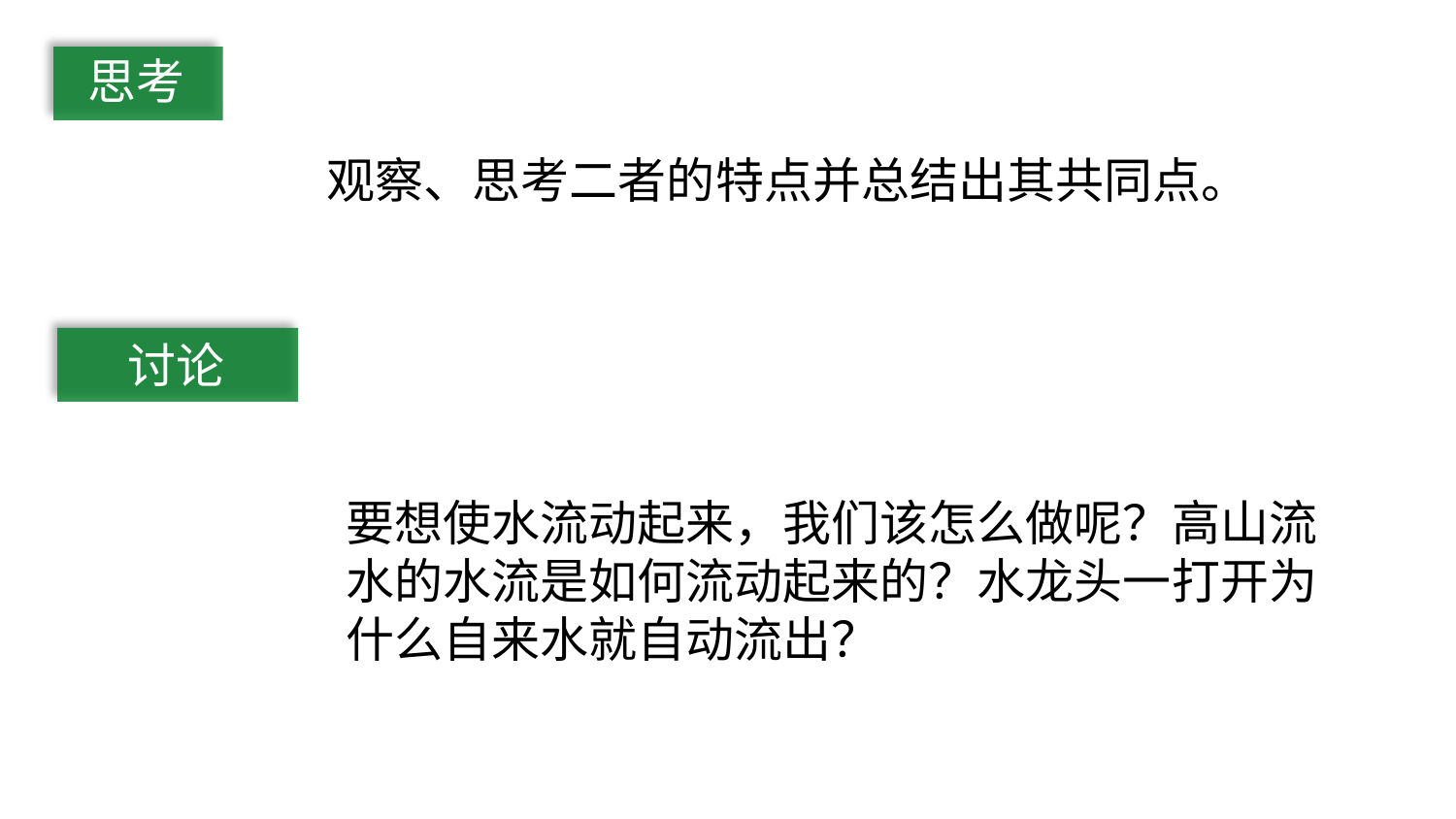

思考

观察、思考二者的特点并总结出其共同点。
讨论

要想使水流动起来，我们该怎么做呢？高山流水的水流是如何流动起来的？水龙头一打开为什么自来水就自动流出？